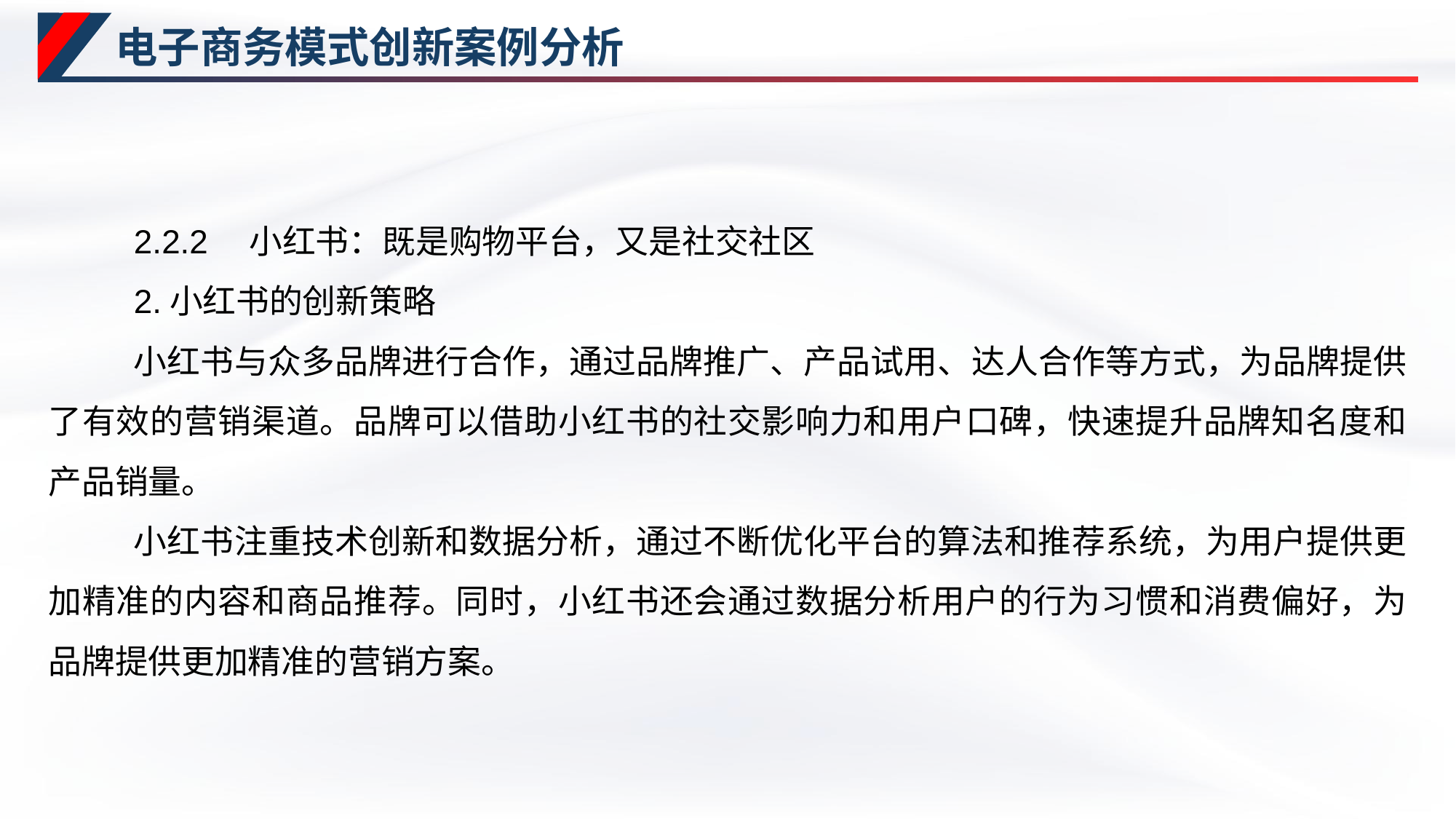

# 电子商务模式创新案例分析
2.2.2　小红书：既是购物平台，又是社交社区
2.小红书的创新策略
小红书与众多品牌进行合作，通过品牌推广、产品试用、达人合作等方式，为品牌提供了有效的营销渠道。品牌可以借助小红书的社交影响力和用户口碑，快速提升品牌知名度和产品销量。
小红书注重技术创新和数据分析，通过不断优化平台的算法和推荐系统，为用户提供更加精准的内容和商品推荐。同时，小红书还会通过数据分析用户的行为习惯和消费偏好，为品牌提供更加精准的营销方案。